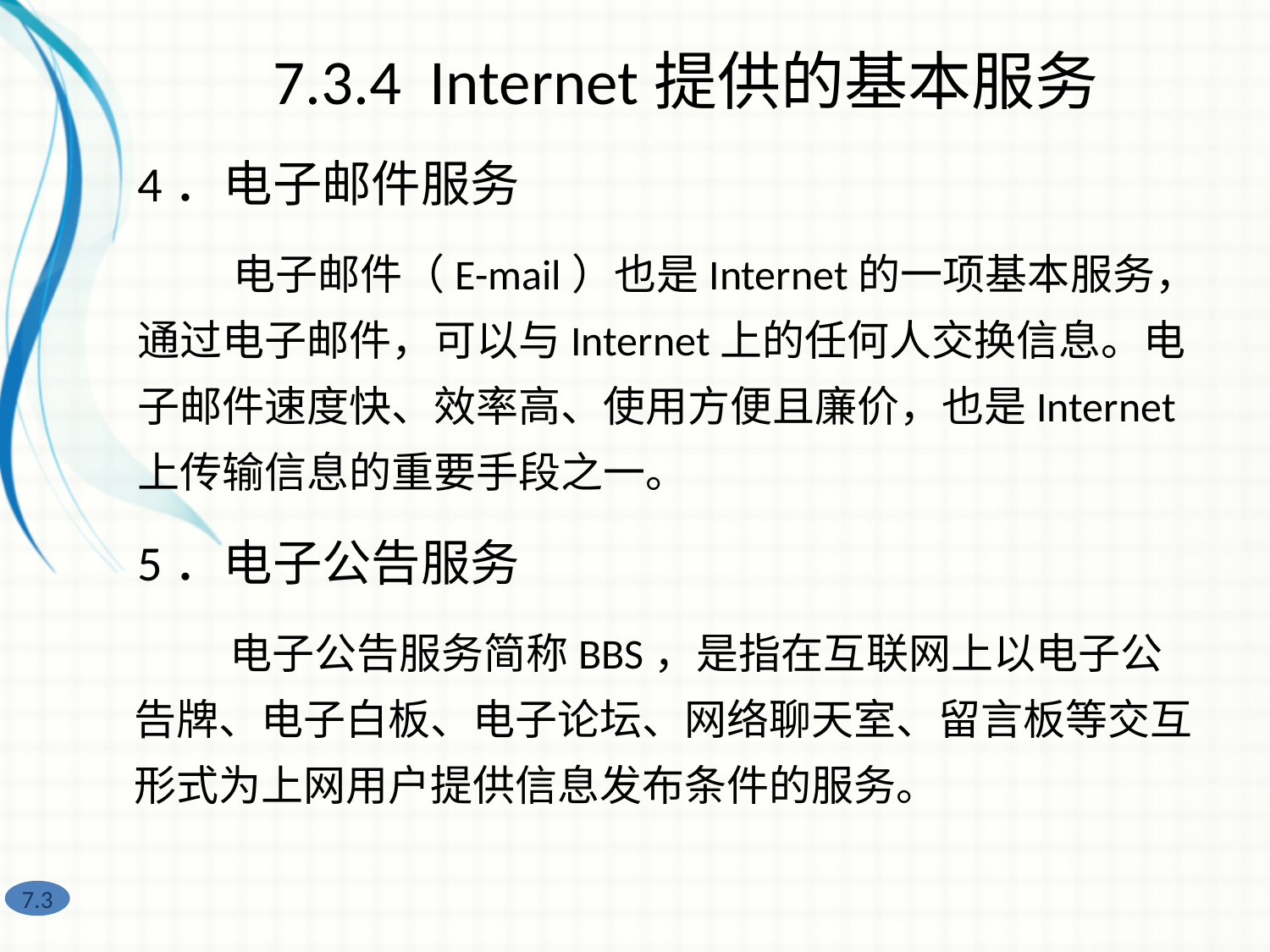

7.3.4  Internet提供的基本服务
4．电子邮件服务
         电子邮件（E-mail）也是Internet的一项基本服务，通过电子邮件，可以与Internet上的任何人交换信息。电子邮件速度快、效率高、使用方便且廉价，也是Internet上传输信息的重要手段之一。
5．电子公告服务
         电子公告服务简称BBS，是指在互联网上以电子公告牌、电子白板、电子论坛、网络聊天室、留言板等交互形式为上网用户提供信息发布条件的服务。